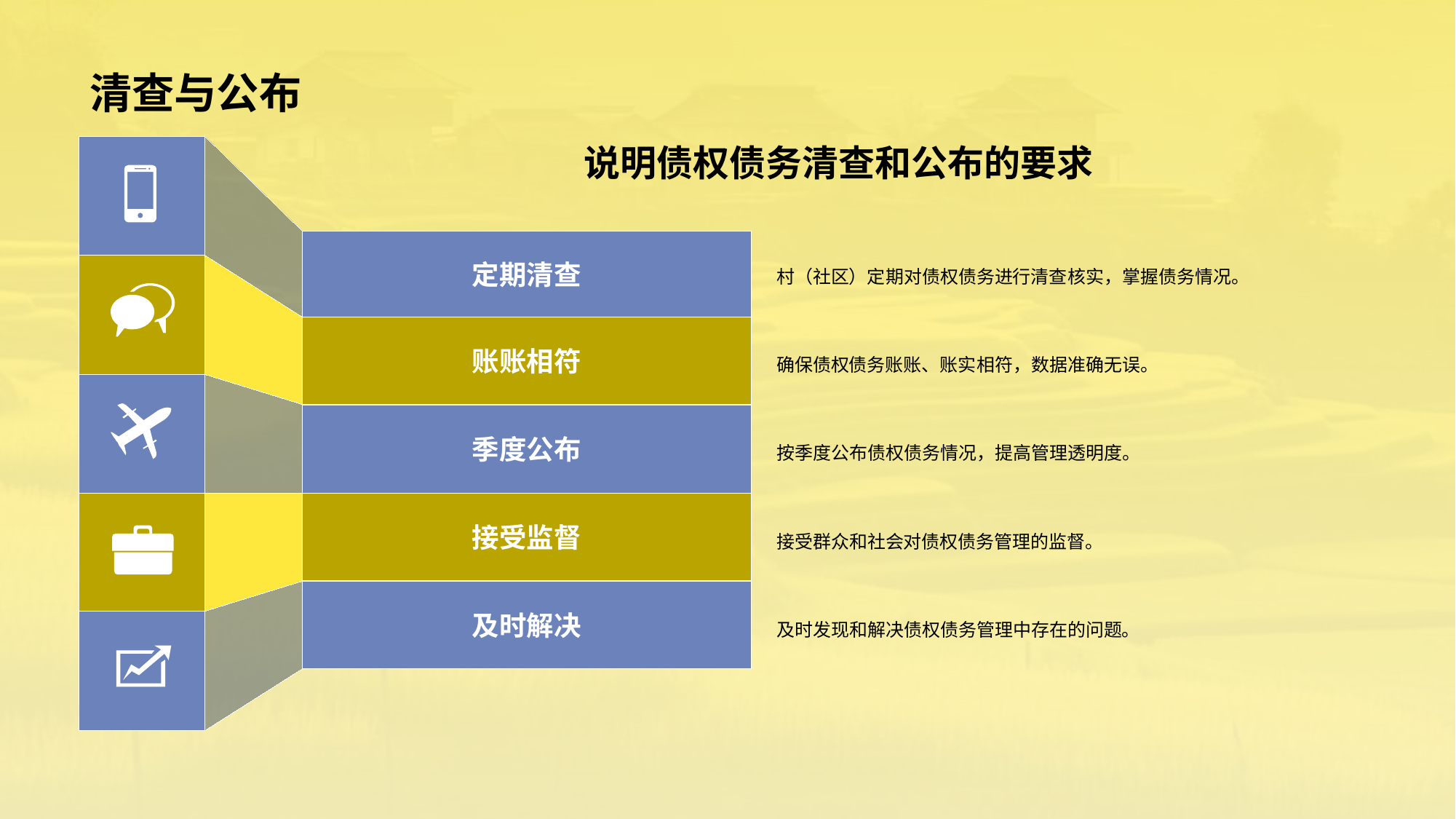

# 清查与公布
说明债权债务清查和公布的要求

定期清查
村（社区）定期对债权债务进行清查核实，掌握债务情况。

账账相符
确保债权债务账账、账实相符，数据准确无误。

季度公布
按季度公布债权债务情况，提高管理透明度。

接受监督

接受群众和社会对债权债务管理的监督。

及时解决
及时发现和解决债权债务管理中存在的问题。